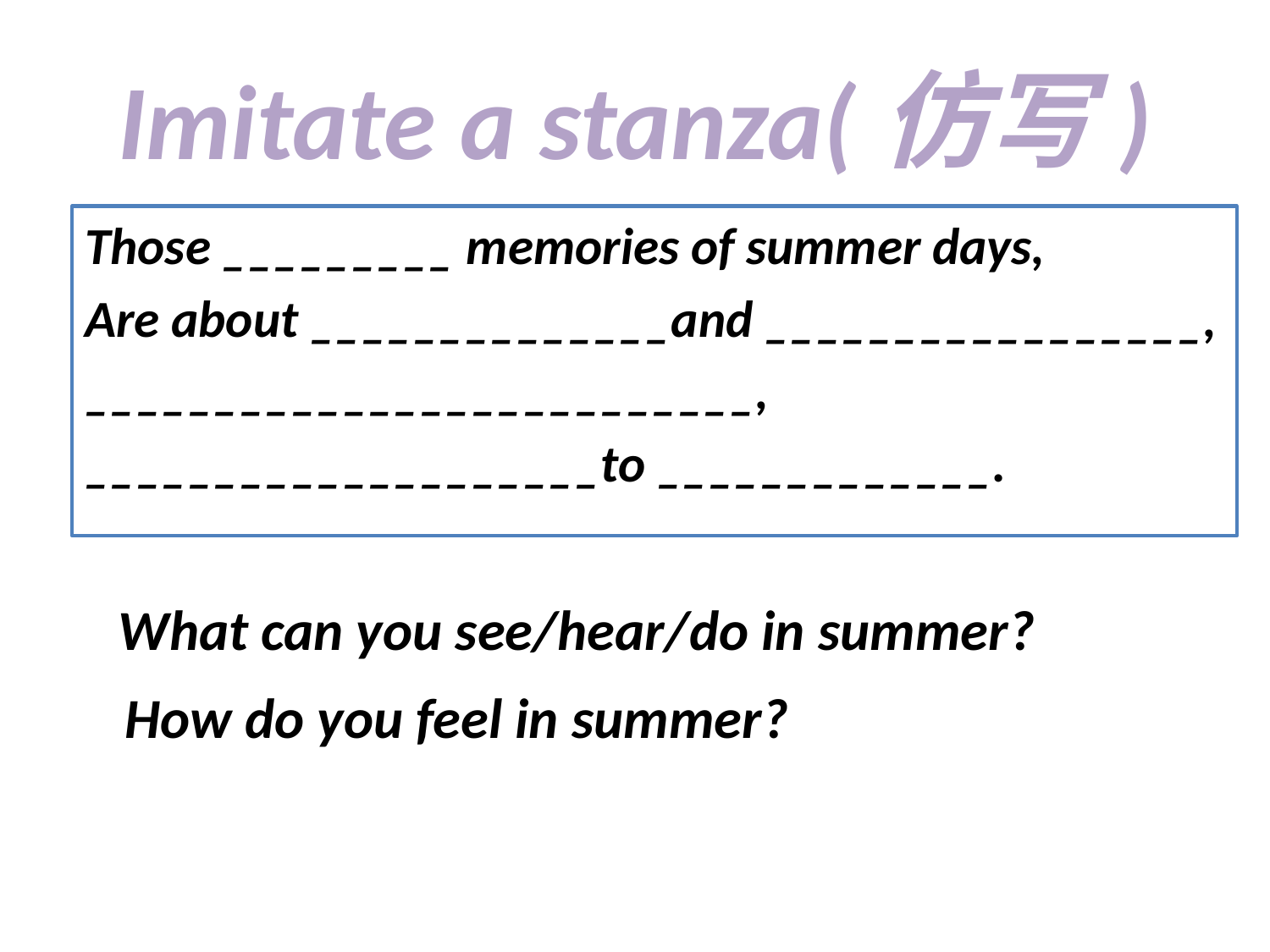

# Imitate a stanza(仿写)
Those _________ memories of summer days,
Are about ______________and _________________,
__________________________,
____________________to _____________.
What can you see/hear/do in summer?
How do you feel in summer?